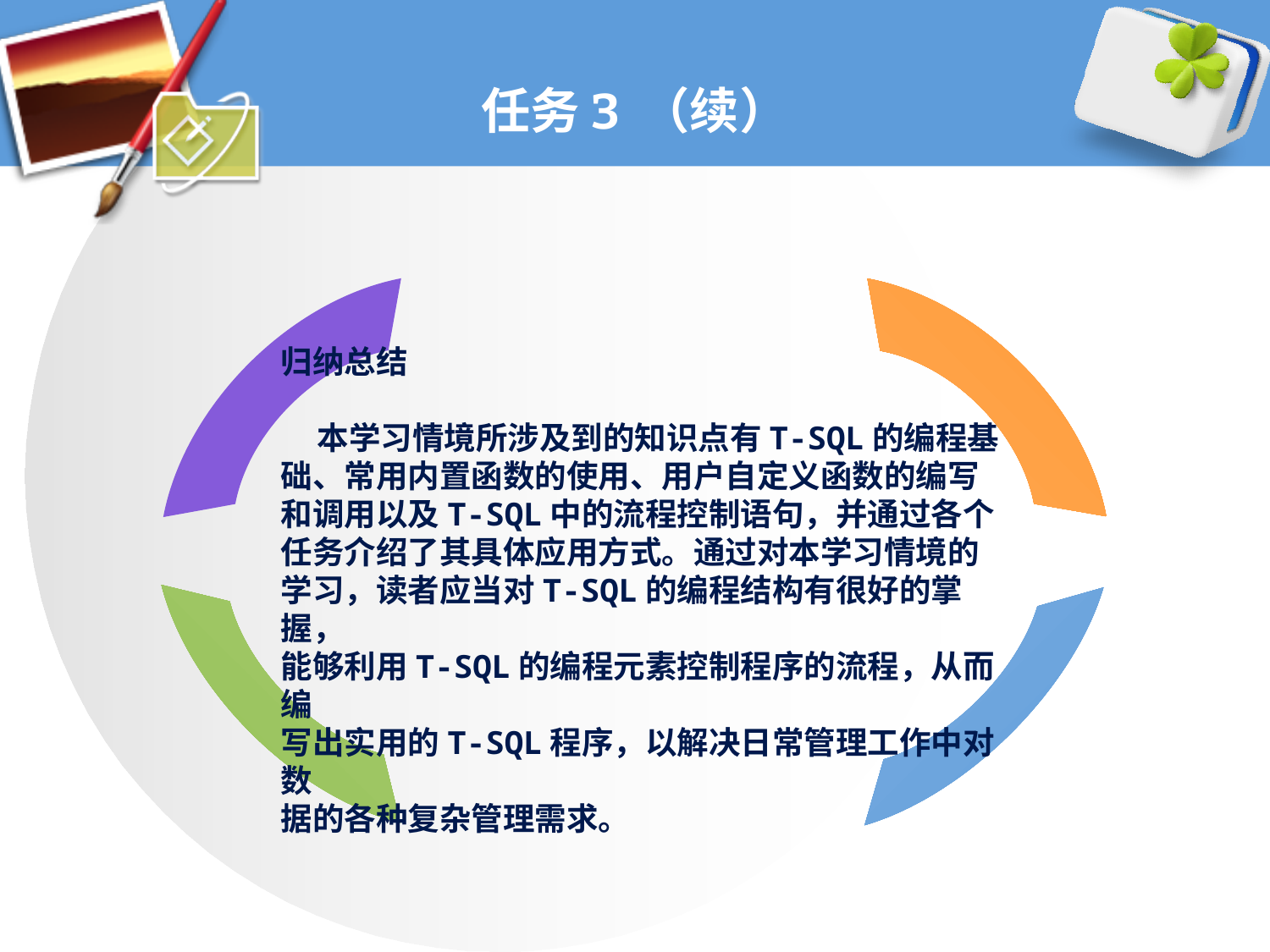

# 任务3 （续）

归纳总结

    本学习情境所涉及到的知识点有T-SQL的编程基
础、常用内置函数的使用、用户自定义函数的编写
和调用以及T-SQL中的流程控制语句，并通过各个
任务介绍了其具体应用方式。通过对本学习情境的
学习，读者应当对T-SQL的编程结构有很好的掌握，
能够利用T-SQL的编程元素控制程序的流程，从而编
写出实用的T-SQL程序，以解决日常管理工作中对数
据的各种复杂管理需求。